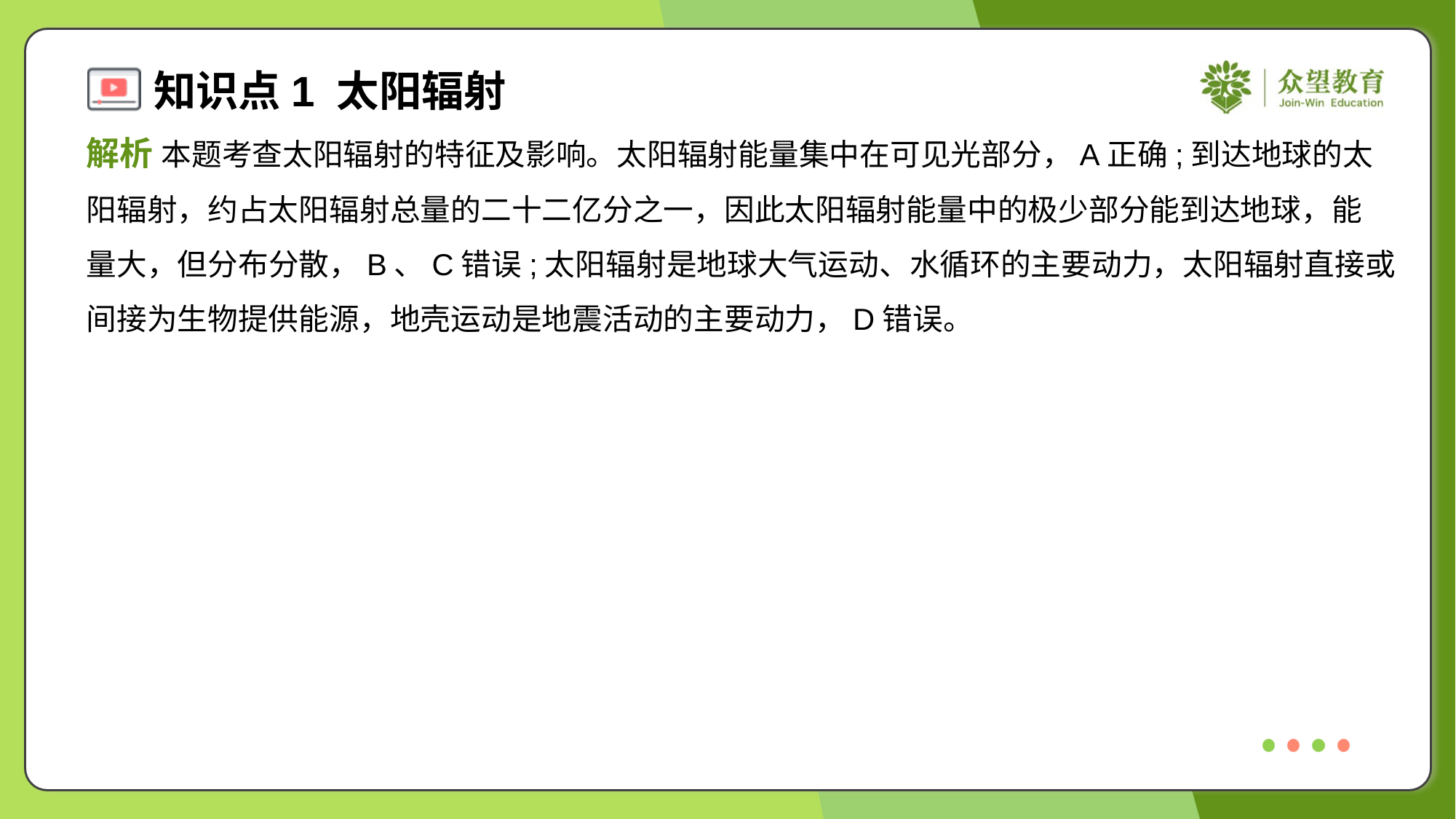

解析 本题考查太阳辐射的特征及影响。太阳辐射能量集中在可见光部分，A正确;到达地球的太
阳辐射，约占太阳辐射总量的二十二亿分之一，因此太阳辐射能量中的极少部分能到达地球，能
量大，但分布分散，B、C错误;太阳辐射是地球大气运动、水循环的主要动力，太阳辐射直接或
间接为生物提供能源，地壳运动是地震活动的主要动力，D错误。